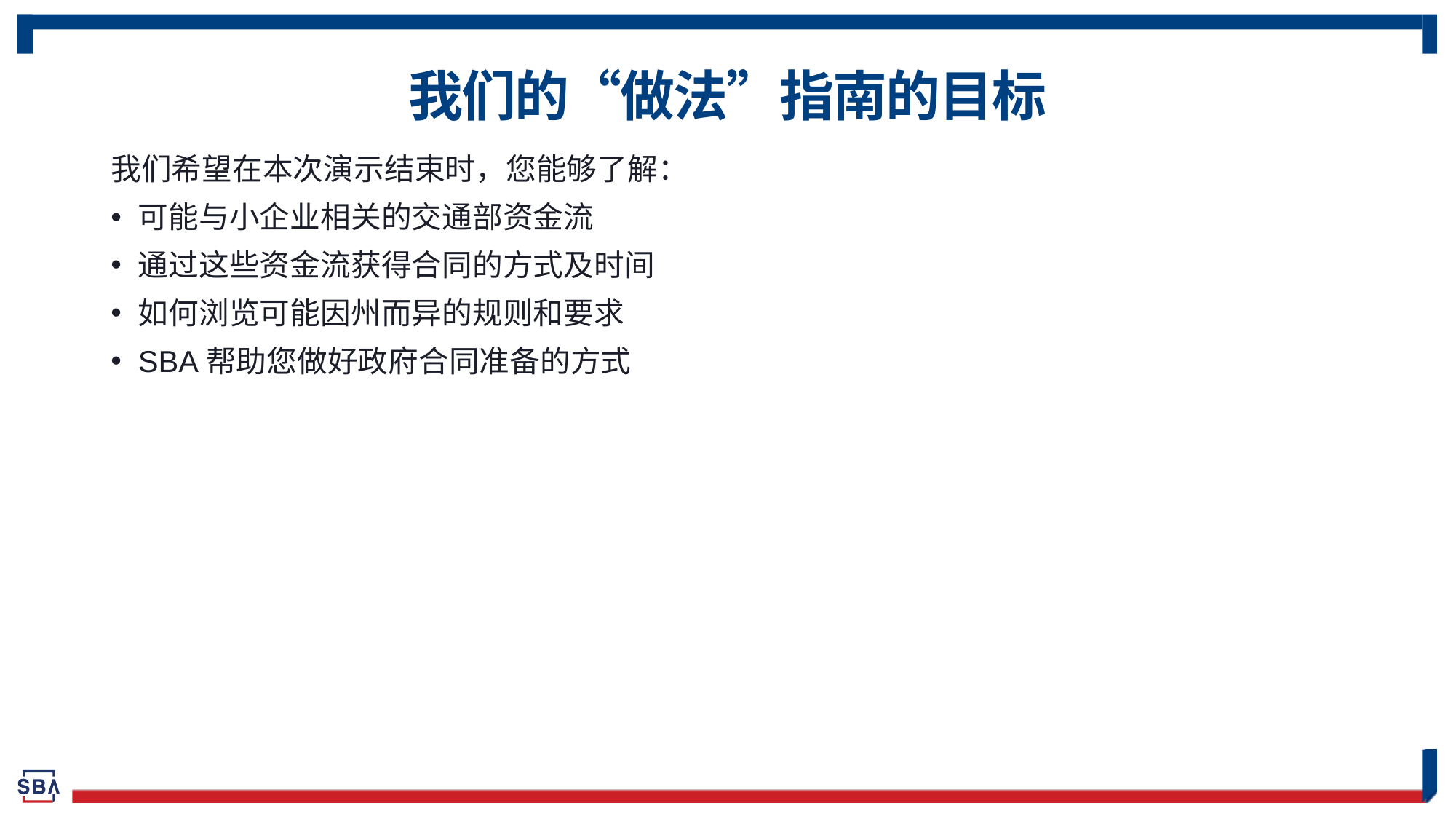

# 我们的“做法”指南的目标
我们希望在本次演示结束时，您能够了解：
可能与小企业相关的交通部资金流
通过这些资金流获得合同的方式及时间
如何浏览可能因州而异的规则和要求
SBA帮助您做好政府合同准备的方式